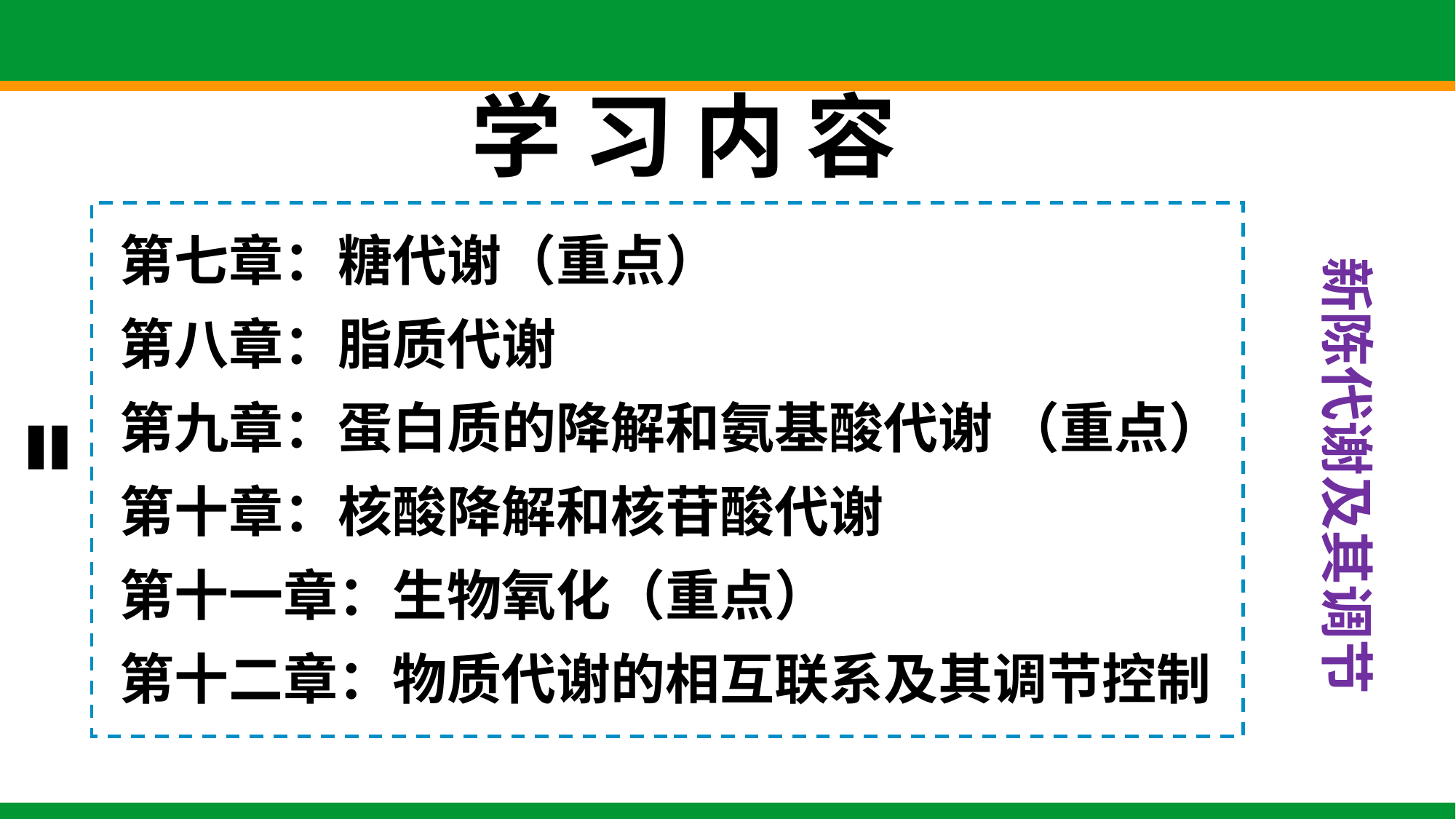

# 学 习 内 容

第七章：糖代谢（重点）
第八章：脂质代谢
第九章：蛋白质的降解和氨基酸代谢 （重点）
第十章：核酸降解和核苷酸代谢
第十一章：生物氧化（重点）
第十二章：物质代谢的相互联系及其调节控制
新陈代谢及其调节
II